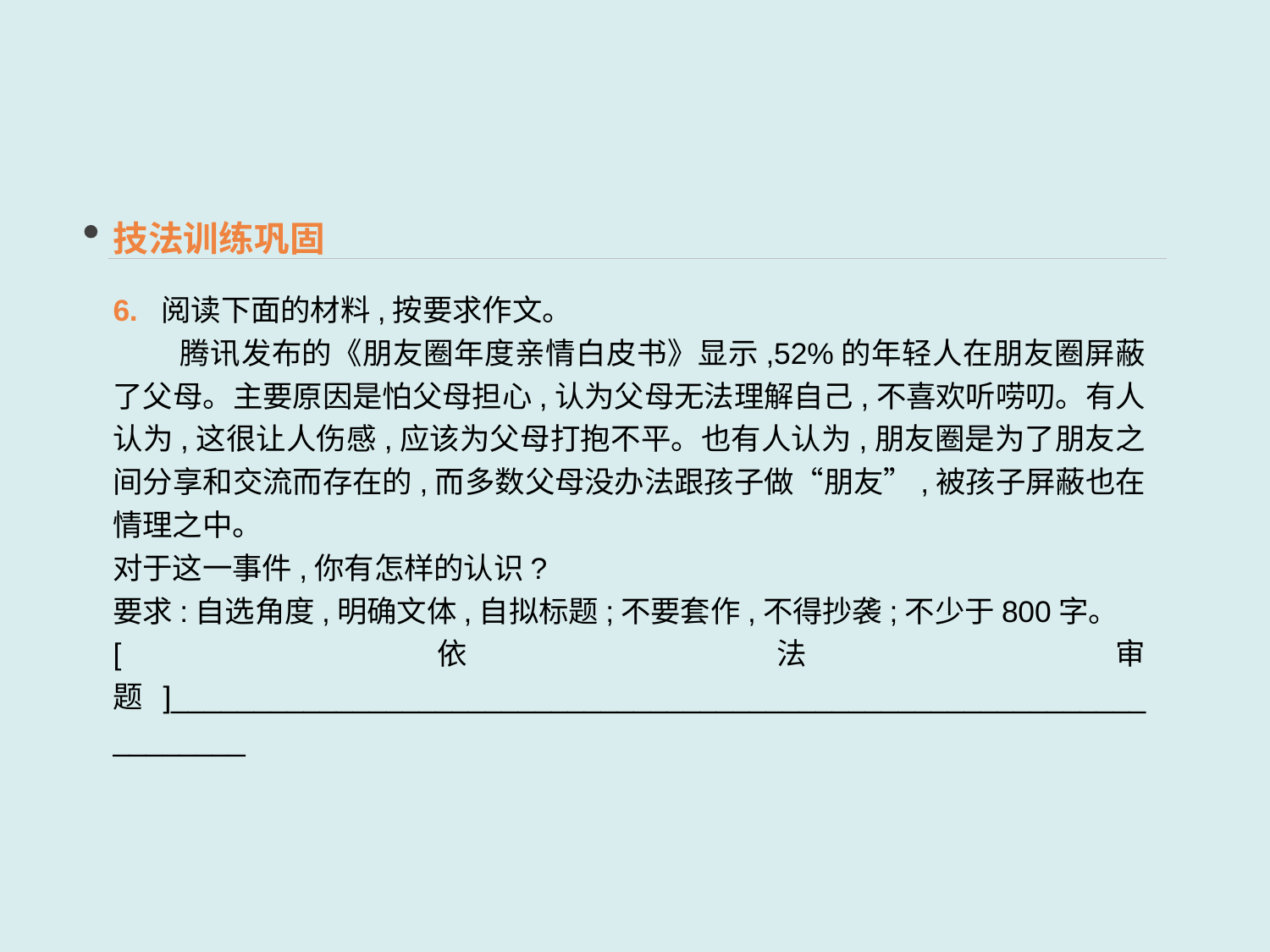

技法训练巩固

6.  阅读下面的材料,按要求作文。
        腾讯发布的《朋友圈年度亲情白皮书》显示,52%的年轻人在朋友圈屏蔽了父母。主要原因是怕父母担心,认为父母无法理解自己,不喜欢听唠叨。有人认为,这很让人伤感,应该为父母打抱不平。也有人认为,朋友圈是为了朋友之间分享和交流而存在的,而多数父母没办法跟孩子做“朋友”,被孩子屏蔽也在情理之中。
对于这一事件,你有怎样的认识?
要求:自选角度,明确文体,自拟标题;不要套作,不得抄袭;不少于800字。
[依法审题]___________________________________________________________________